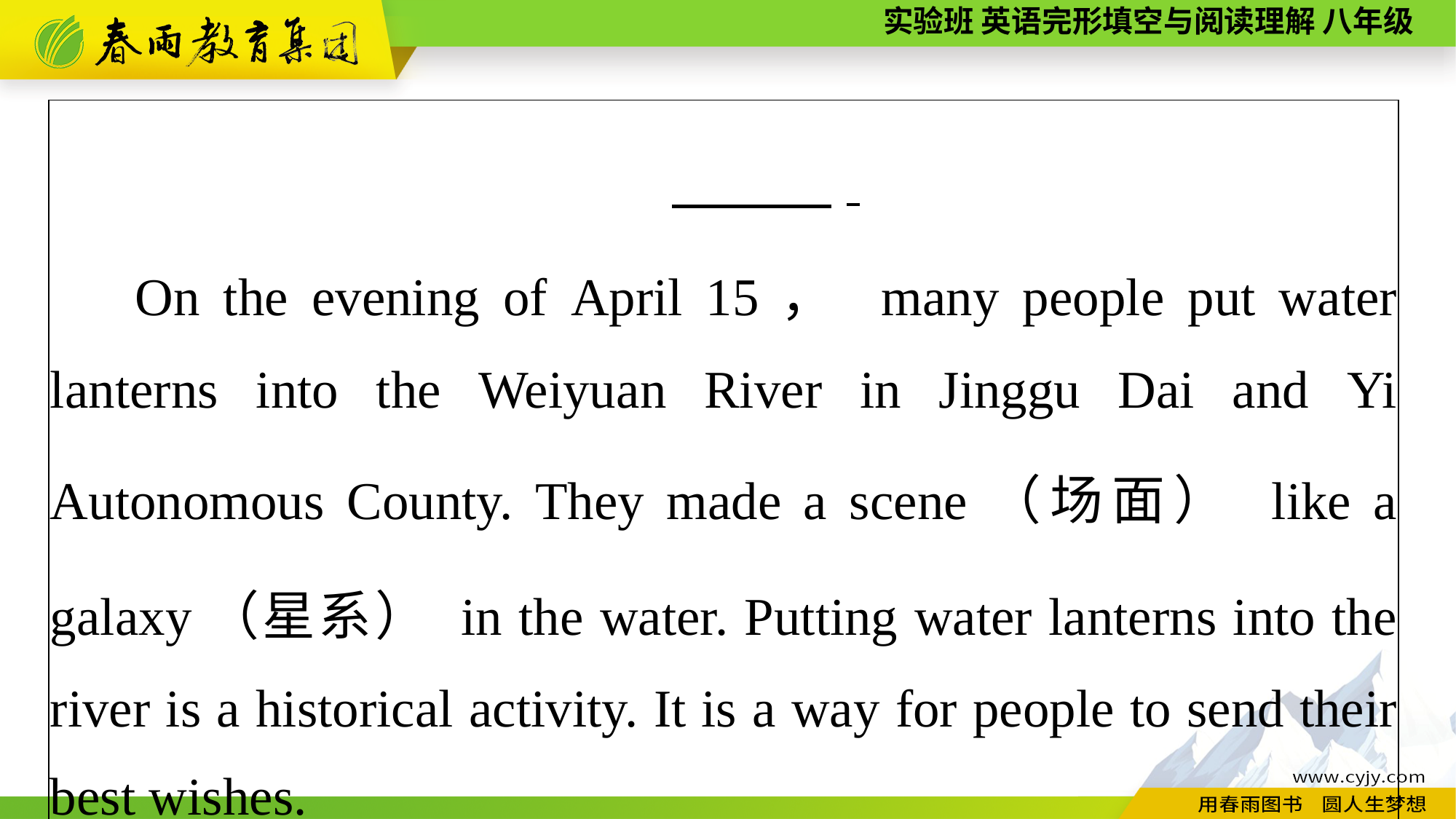

| , On the evening of April 15， many people put water lanterns into the Weiyuan River in Jinggu Dai and Yi Autonomous County. They made a scene（场面） like a galaxy（星系） in the water. Putting water lanterns into the river is a historical activity. It is a way for people to send their best wishes. |
| --- |